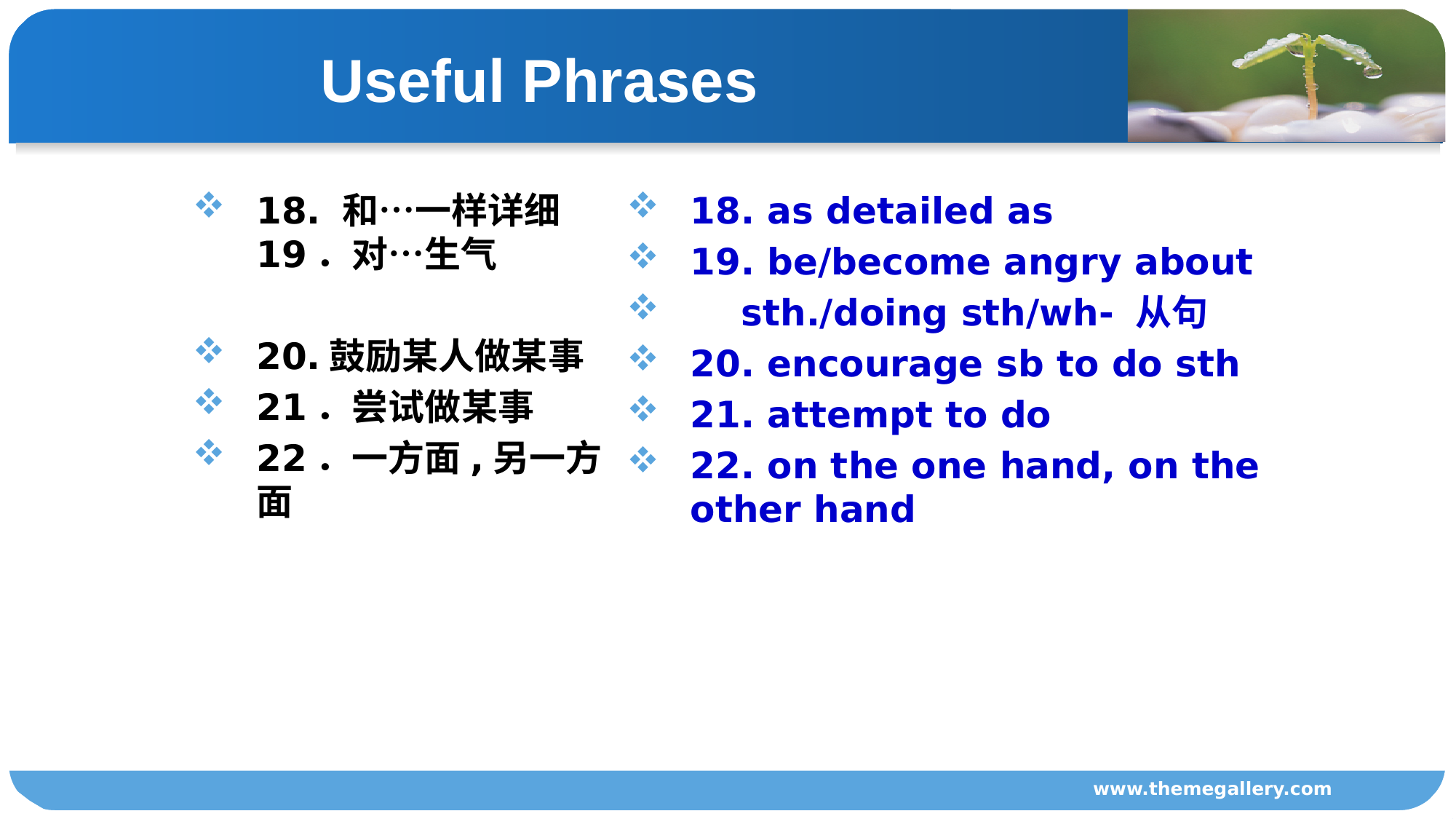

Useful Phrases
18. 和…一样详细19．对…生气

20.鼓励某人做某事
21．尝试做某事
22．一方面,另一方面

18. as detailed as
19. be/become angry about
    sth./doing sth/wh- 从句
20. encourage sb to do sth
21. attempt to do
22. on the one hand, on the other hand

www.themegallery.com